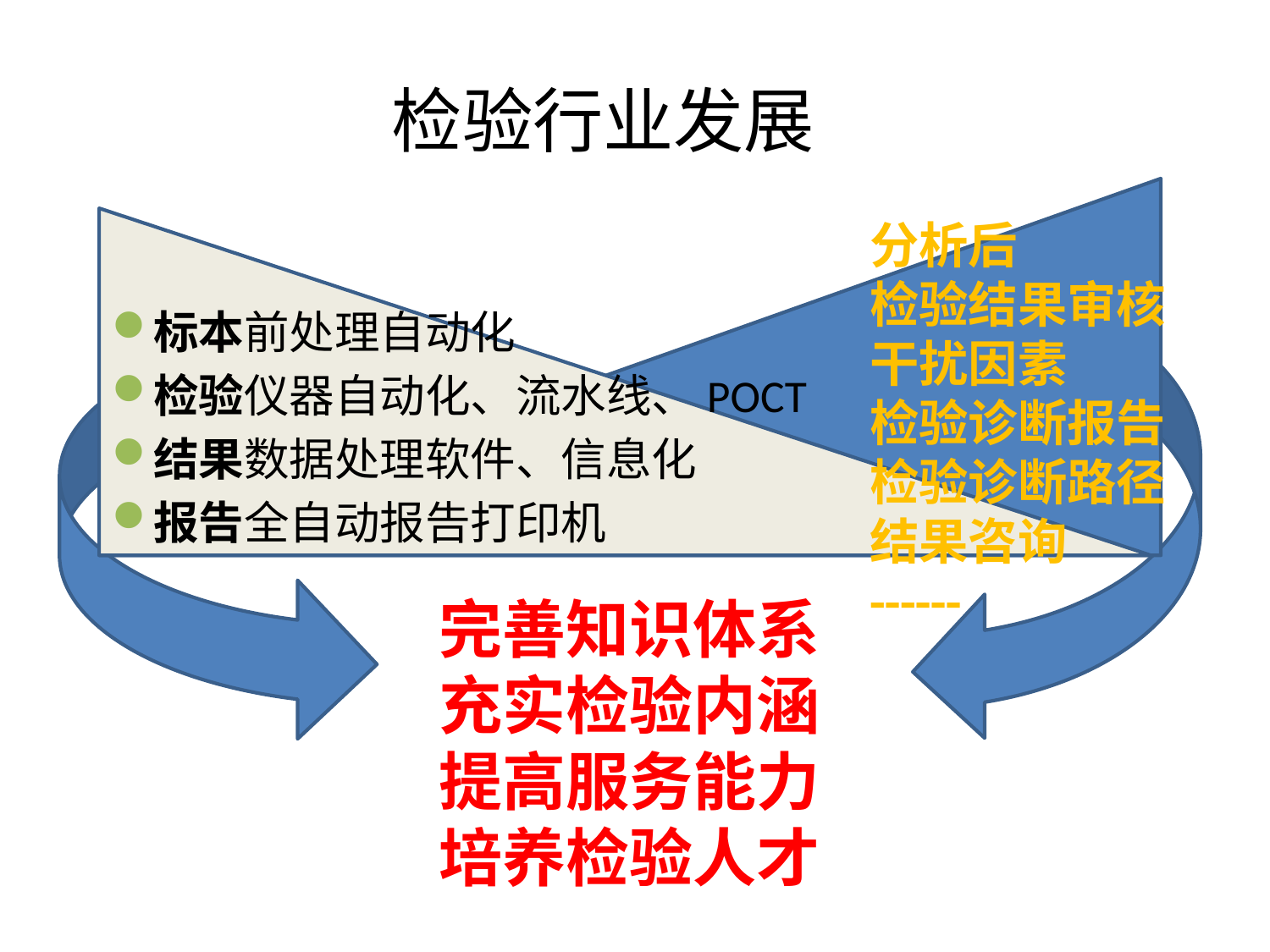

# 检验行业发展

分析后
检验结果审核
干扰因素
检验诊断报告
检验诊断路径
结果咨询
------

标本前处理自动化
检验仪器自动化、流水线、POCT
结果数据处理软件、信息化
报告全自动报告打印机

完善知识体系
充实检验内涵
提高服务能力培养检验人才